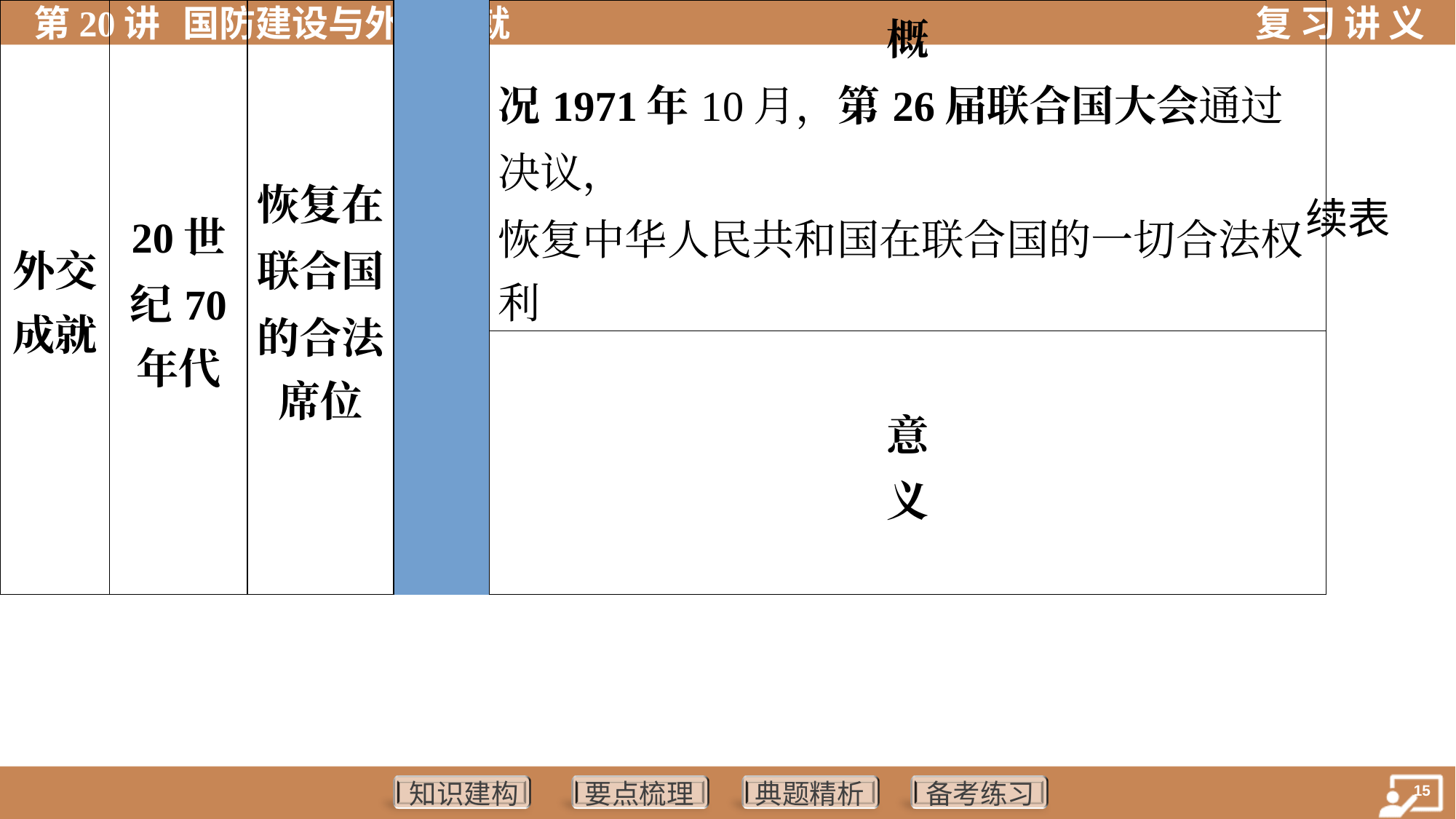

续表
| 外交 成就 | 20世 纪70 年代 | 恢复在 联合国 的合法 席位 |  | 概 况 | 1971年10月，第26届联合国大会通过决议， 恢复中华人民共和国在联合国的一切合法权 利 |
| --- | --- | --- | --- | --- | --- |
|  |  |  |  | 意 义 | 是中国外交的重大胜利。中国积极参与国际 事务，作为联合国安理会常任理事国之一， 发挥了重要作用 |